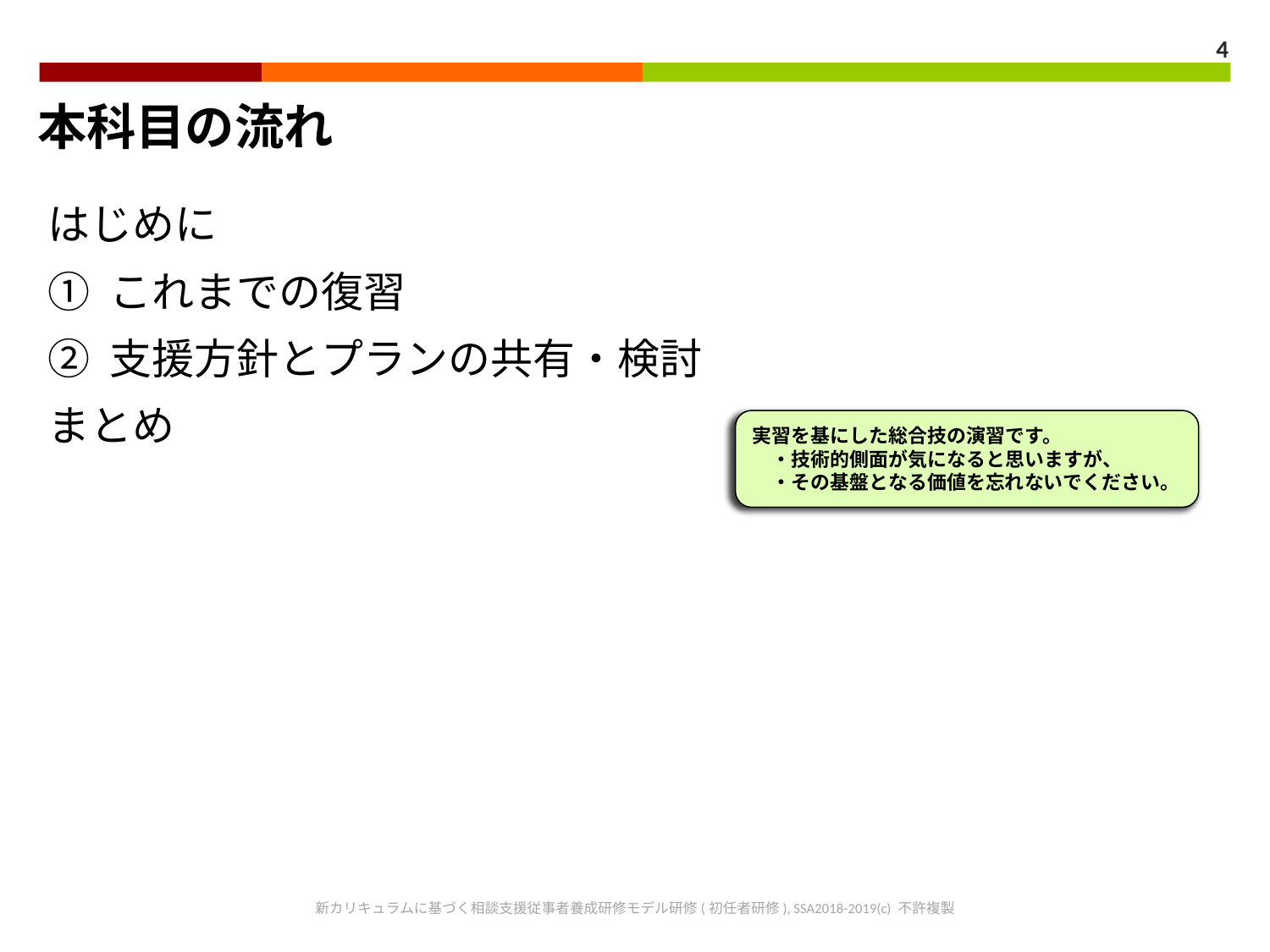

4
本科目の流れ
はじめに
① これまでの復習
② 支援方針とプランの共有・検討
まとめ
実習を基にした総合技の演習です。
　・技術的側面が気になると思いますが、
　・その基盤となる価値を忘れないでください。
新カリキュラムに基づく相談支援従事者養成研修モデル研修(初任者研修), SSA2018-2019(c) 不許複製